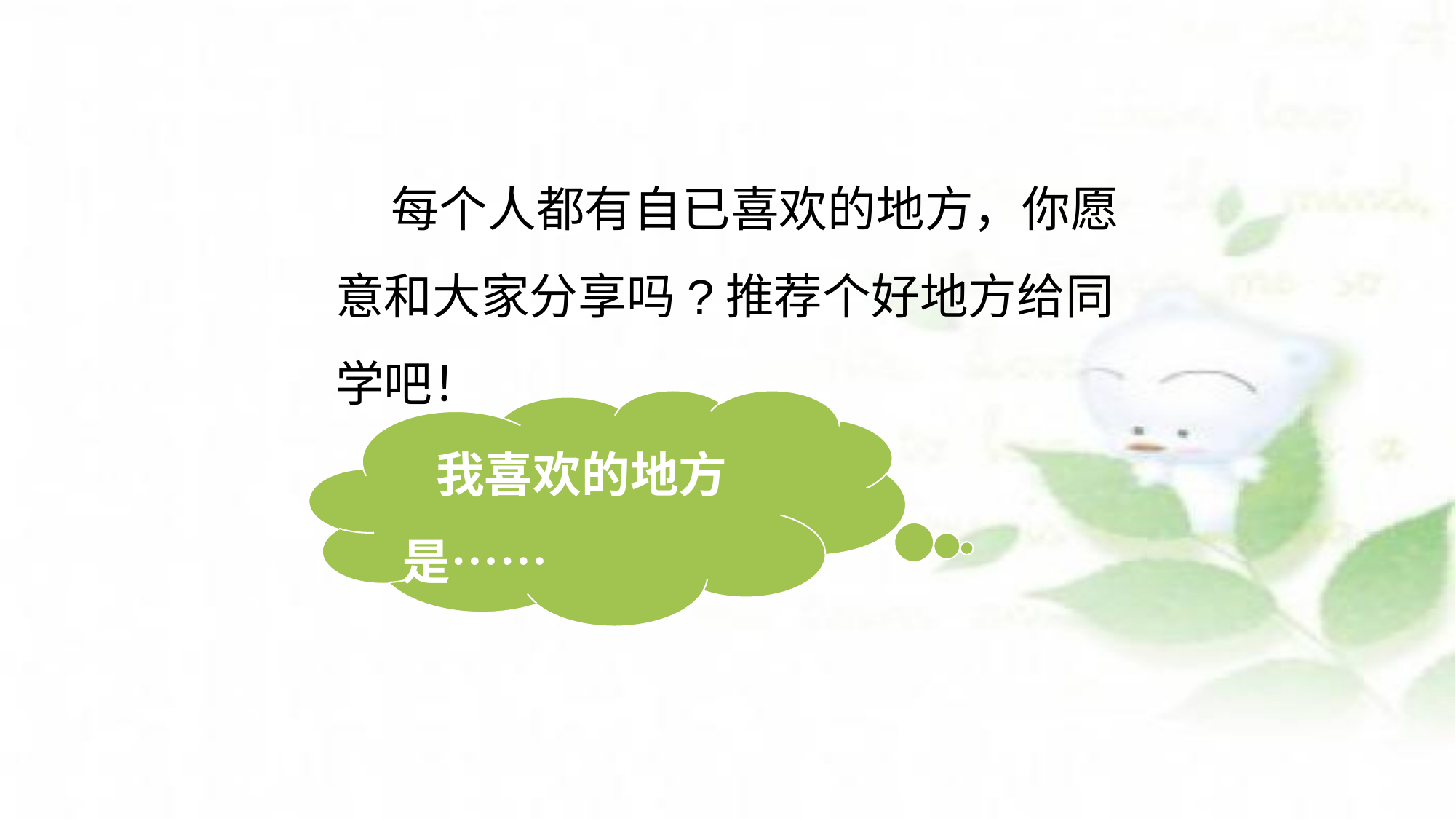

每个人都有自已喜欢的地方，你愿意和大家分享吗?推荐个好地方给同学吧！
  我喜欢的地方是……